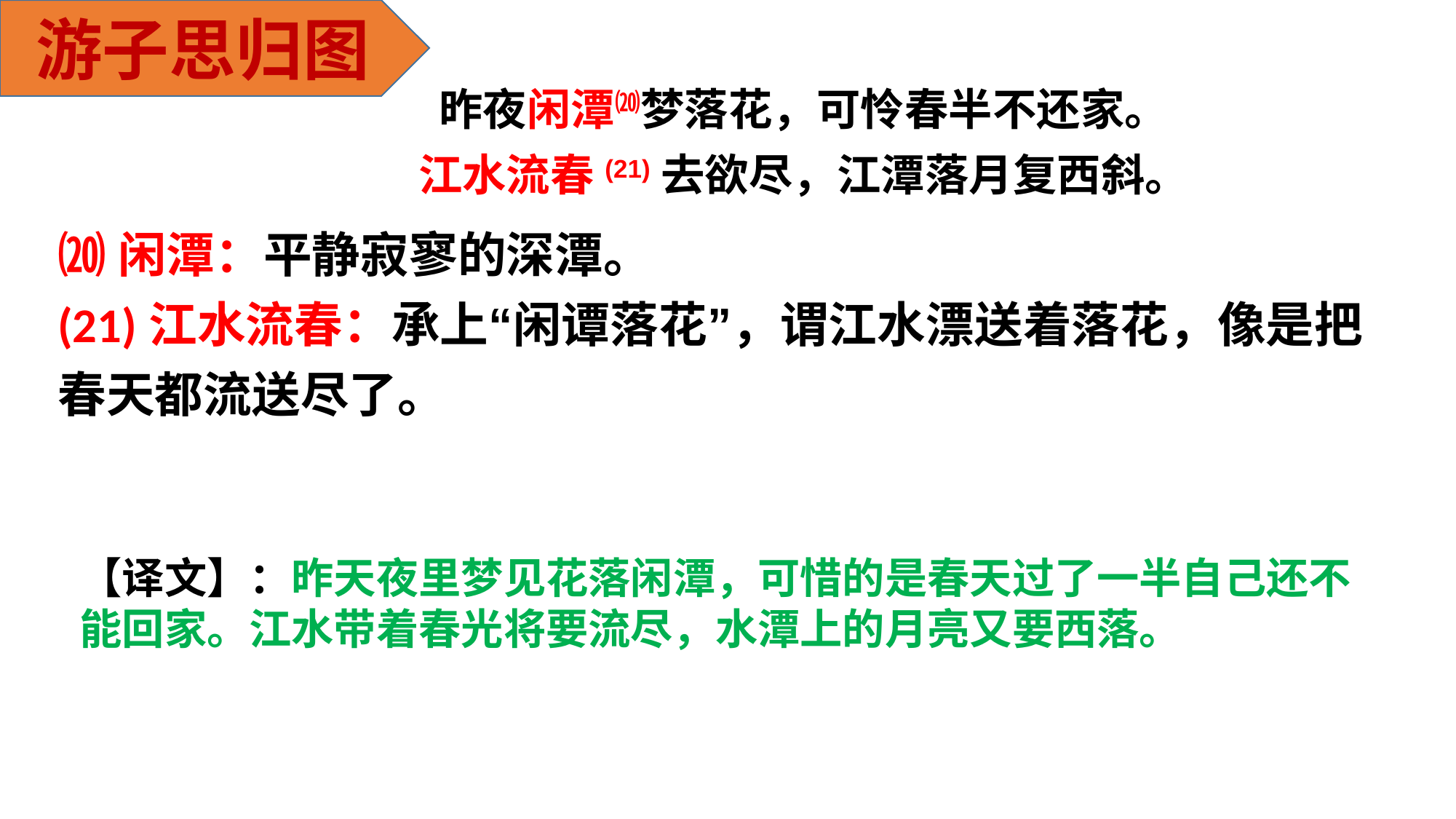

游子思归图
昨夜闲潭⒇梦落花，可怜春半不还家。
江水流春(21)去欲尽，江潭落月复西斜。
⒇闲潭：平静寂寥的深潭。
(21)江水流春：承上“闲谭落花”，谓江水漂送着落花，像是把春天都流送尽了。
【译文】：昨天夜里梦见花落闲潭，可惜的是春天过了一半自己还不能回家。江水带着春光将要流尽，水潭上的月亮又要西落。